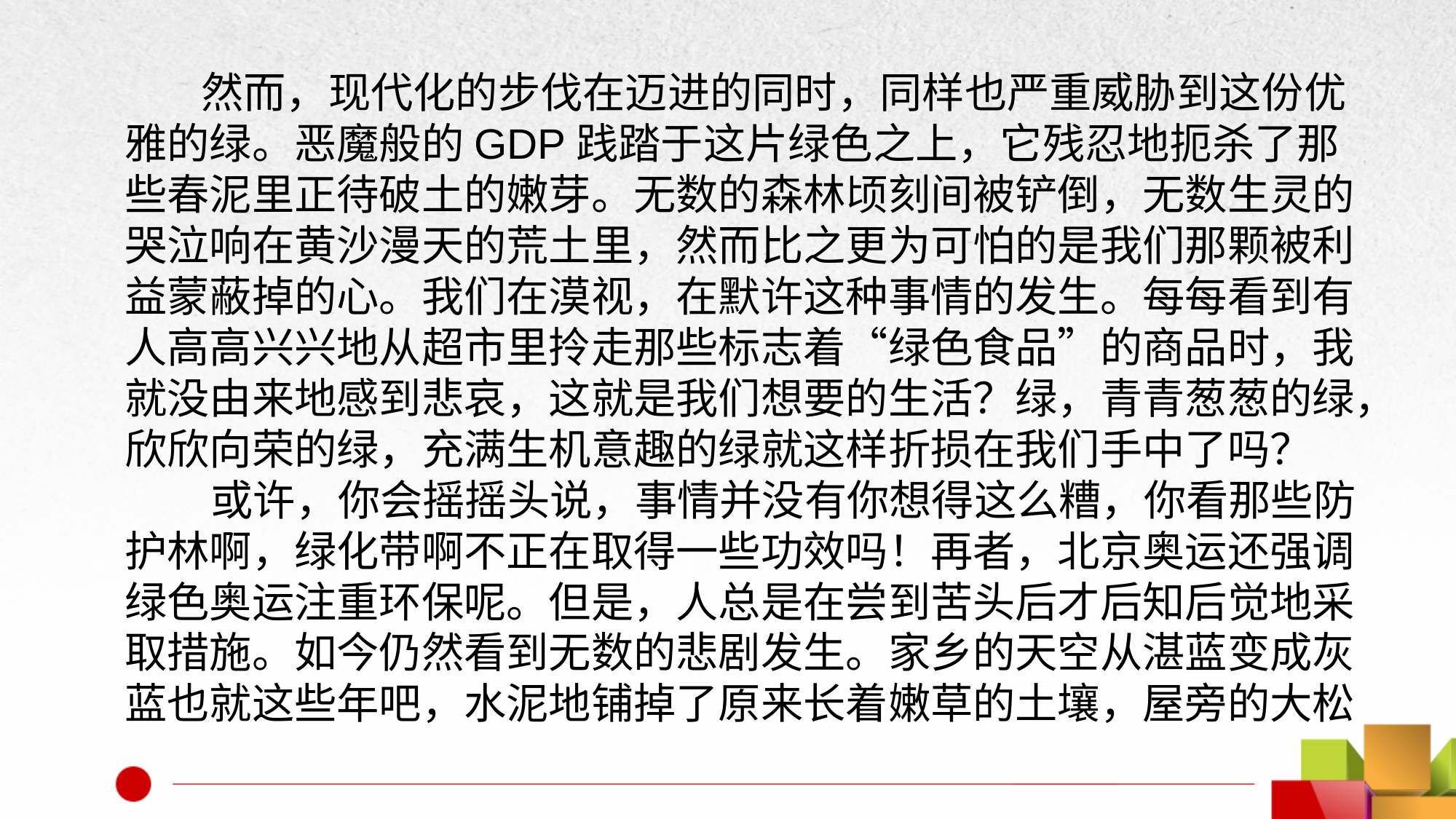

然而，现代化的步伐在迈进的同时，同样也严重威胁到这份优雅的绿。恶魔般的GDP践踏于这片绿色之上，它残忍地扼杀了那些春泥里正待破土的嫩芽。无数的森林顷刻间被铲倒，无数生灵的哭泣响在黄沙漫天的荒土里，然而比之更为可怕的是我们那颗被利益蒙蔽掉的心。我们在漠视，在默许这种事情的发生。每每看到有人高高兴兴地从超市里拎走那些标志着“绿色食品”的商品时，我就没由来地感到悲哀，这就是我们想要的生活？绿，青青葱葱的绿，欣欣向荣的绿，充满生机意趣的绿就这样折损在我们手中了吗？
        或许，你会摇摇头说，事情并没有你想得这么糟，你看那些防护林啊，绿化带啊不正在取得一些功效吗！再者，北京奥运还强调绿色奥运注重环保呢。但是，人总是在尝到苦头后才后知后觉地采取措施。如今仍然看到无数的悲剧发生。家乡的天空从湛蓝变成灰蓝也就这些年吧，水泥地铺掉了原来长着嫩草的土壤，屋旁的大松